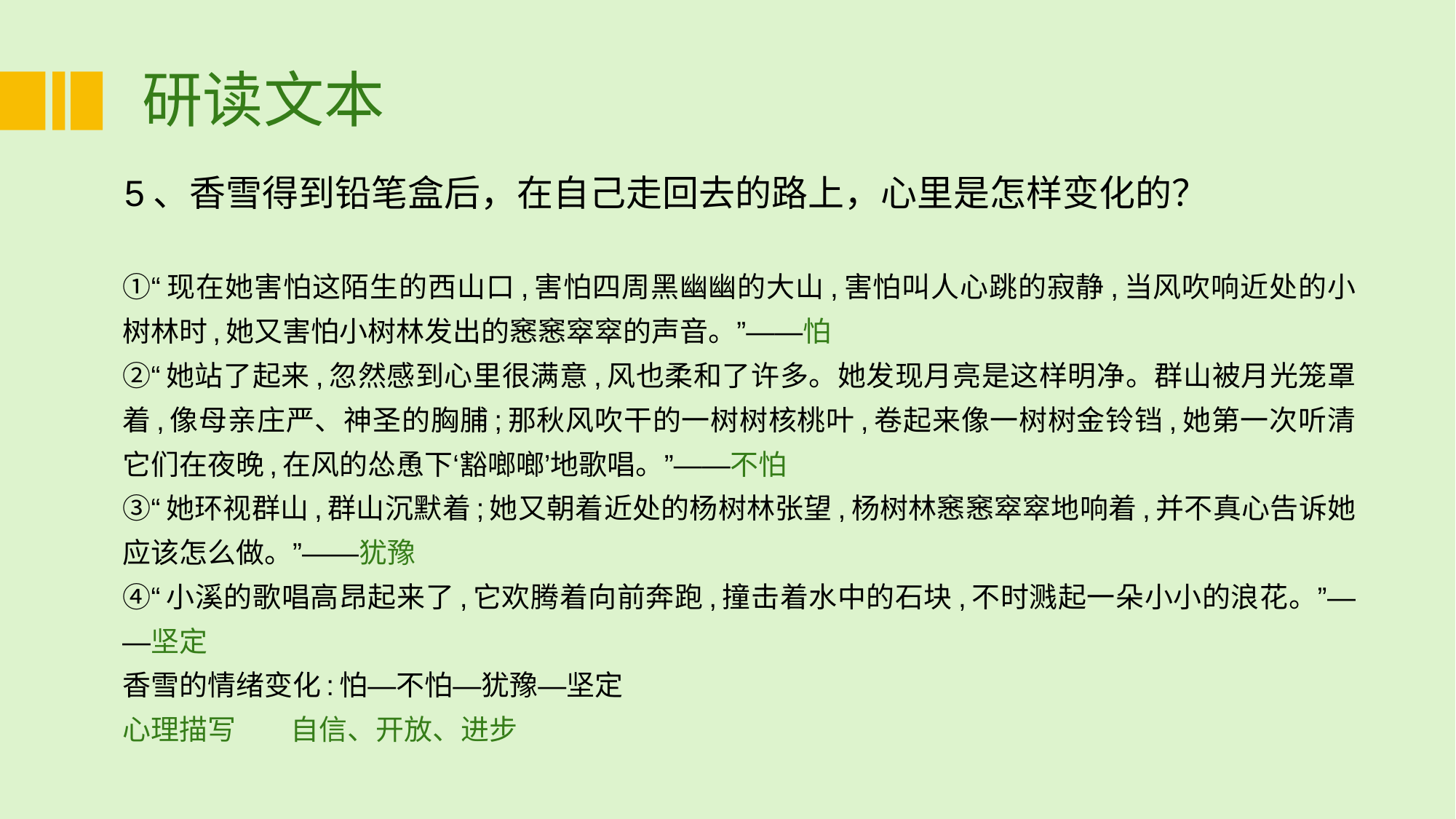

# 研读文本
5、香雪得到铅笔盒后，在自己走回去的路上，心里是怎样变化的？
①“现在她害怕这陌生的西山口,害怕四周黑幽幽的大山,害怕叫人心跳的寂静,当风吹响近处的小树林时,她又害怕小树林发出的窸窸窣窣的声音。”——怕
②“她站了起来,忽然感到心里很满意,风也柔和了许多。她发现月亮是这样明净。群山被月光笼罩着,像母亲庄严、神圣的胸脯;那秋风吹干的一树树核桃叶,卷起来像一树树金铃铛,她第一次听清它们在夜晚,在风的怂恿下‘豁啷啷’地歌唱。”——不怕
③“她环视群山,群山沉默着;她又朝着近处的杨树林张望,杨树林窸窸窣窣地响着,并不真心告诉她应该怎么做。”——犹豫
④“小溪的歌唱高昂起来了,它欢腾着向前奔跑,撞击着水中的石块,不时溅起一朵小小的浪花。”——坚定
香雪的情绪变化:怕—不怕—犹豫—坚定
心理描写       自信、开放、进步